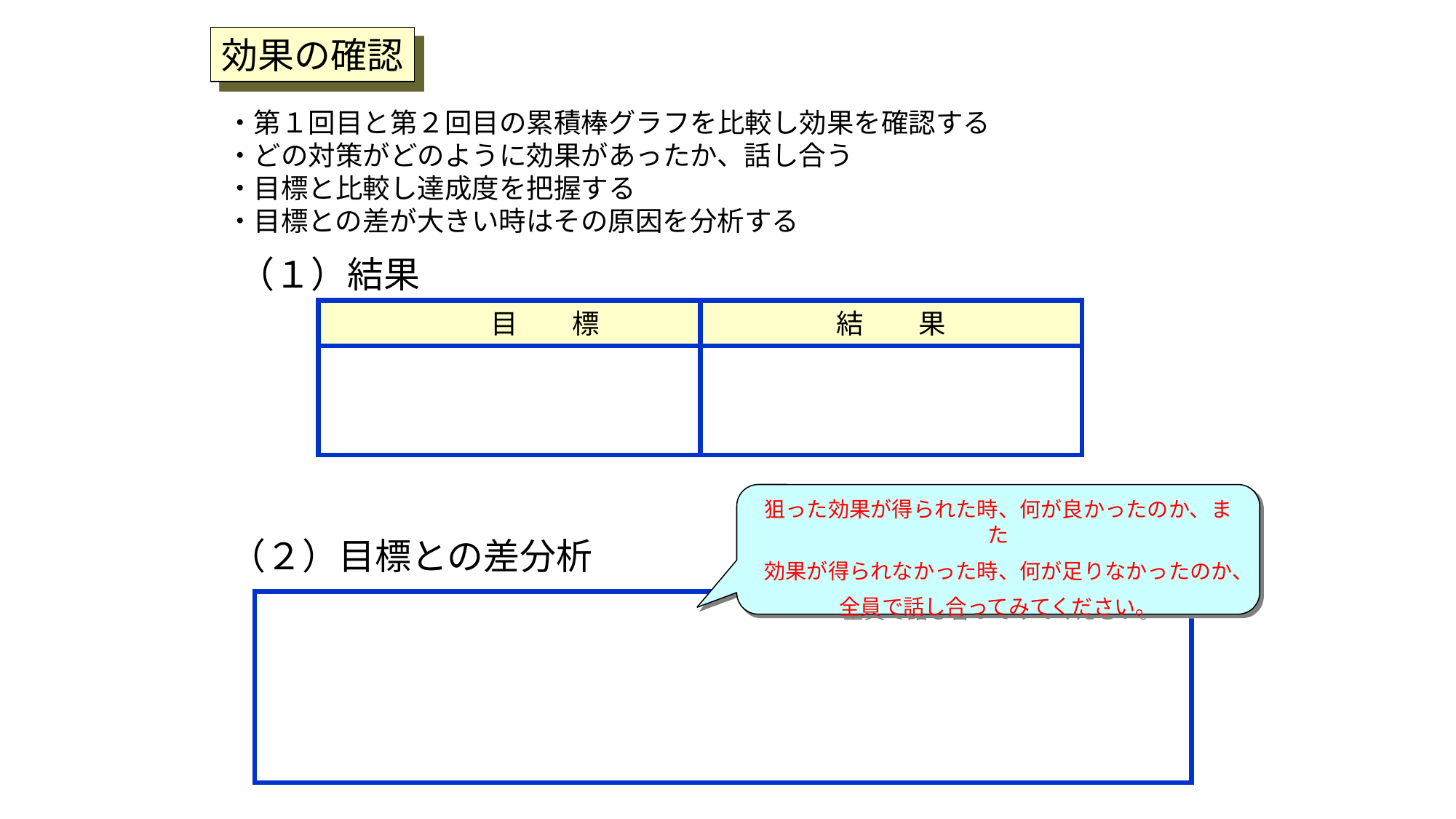

効果の確認
・第１回目と第２回目の累積棒グラフを比較し効果を確認する
・どの対策がどのように効果があったか、話し合う
・目標と比較し達成度を把握する
・目標との差が大きい時はその原因を分析する
（１）結果
目　　標
結　　果

狙った効果が得られた時、何が良かったのか、また
効果が得られなかった時、何が足りなかったのか、
全員で話し合ってみてください。
（２）目標との差分析

77